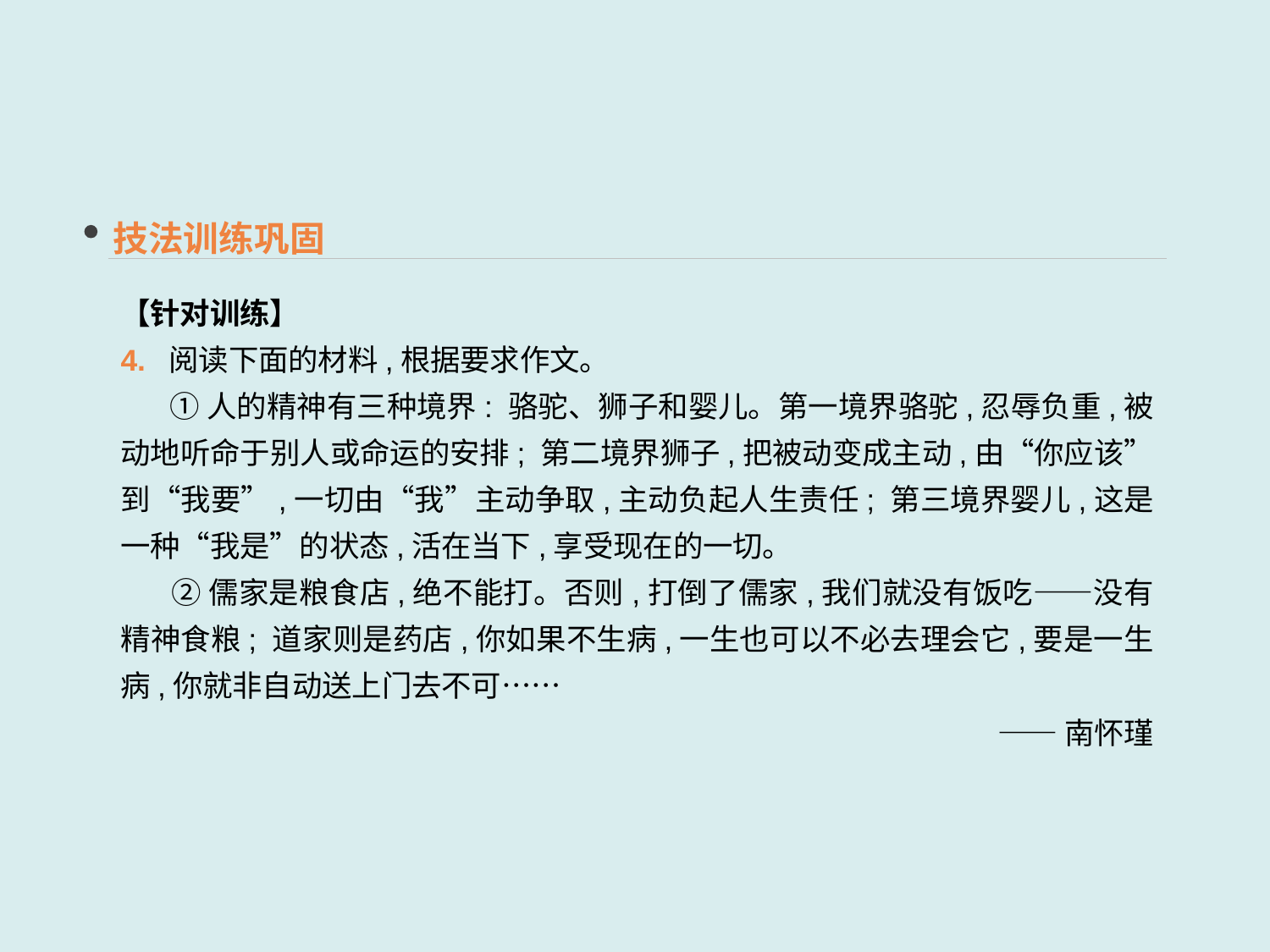

技法训练巩固

【针对训练】
4.  阅读下面的材料,根据要求作文。
       ①人的精神有三种境界: 骆驼、狮子和婴儿。第一境界骆驼,忍辱负重,被动地听命于别人或命运的安排; 第二境界狮子,把被动变成主动,由“你应该”到“我要”,一切由“我”主动争取,主动负起人生责任; 第三境界婴儿,这是一种“我是”的状态,活在当下,享受现在的一切。
       ②儒家是粮食店,绝不能打。否则,打倒了儒家,我们就没有饭吃——没有精神食粮; 道家则是药店,你如果不生病,一生也可以不必去理会它,要是一生病,你就非自动送上门去不可……
——南怀瑾